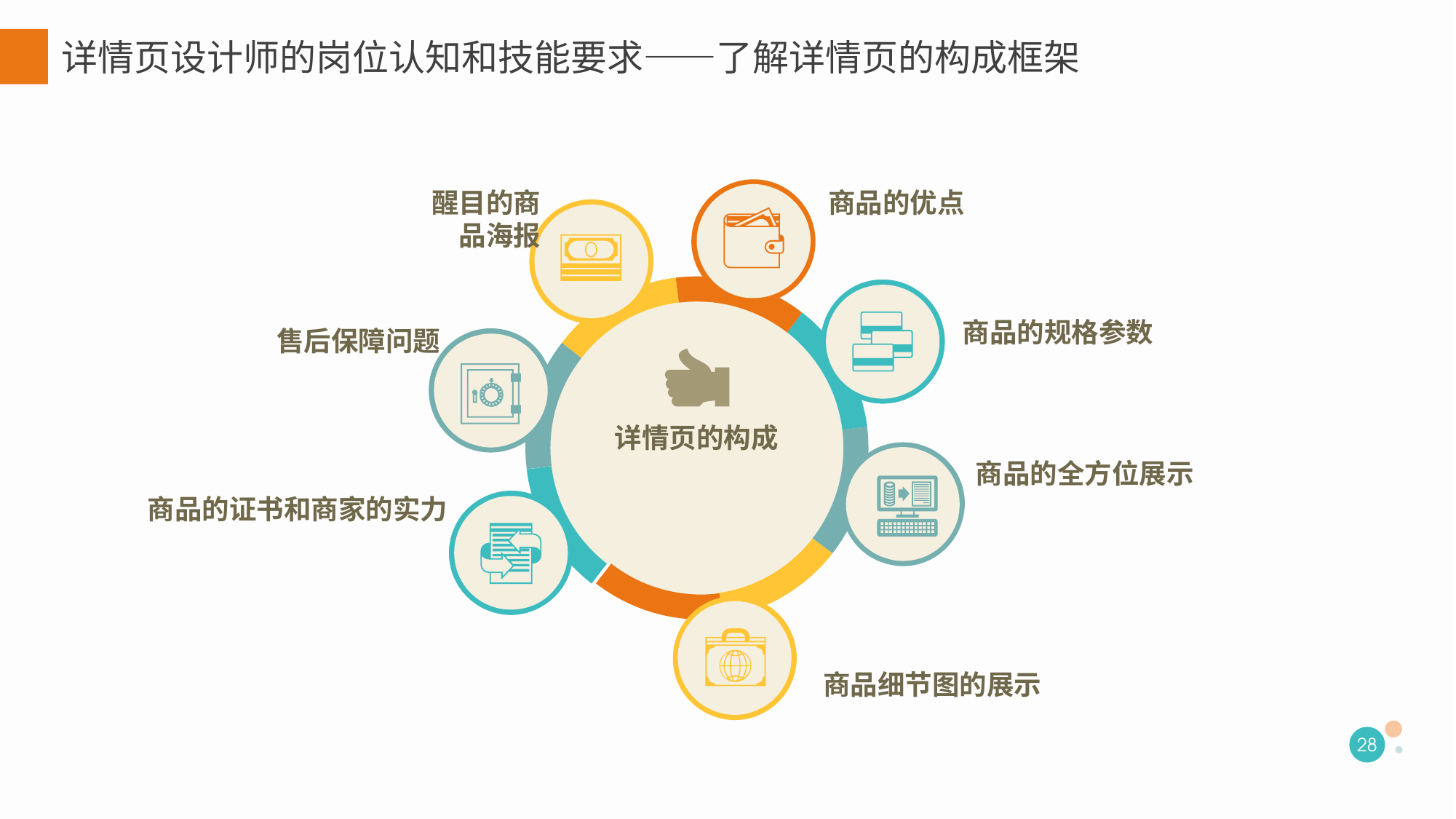

详情页设计师的岗位认知和技能要求——了解详情页的构成框架

醒目的商品海报
商品的优点
商品的规格参数
售后保障问题
商品的全方位展示
商品的证书和商家的实力
商品细节图的展示

详情页的构成

28